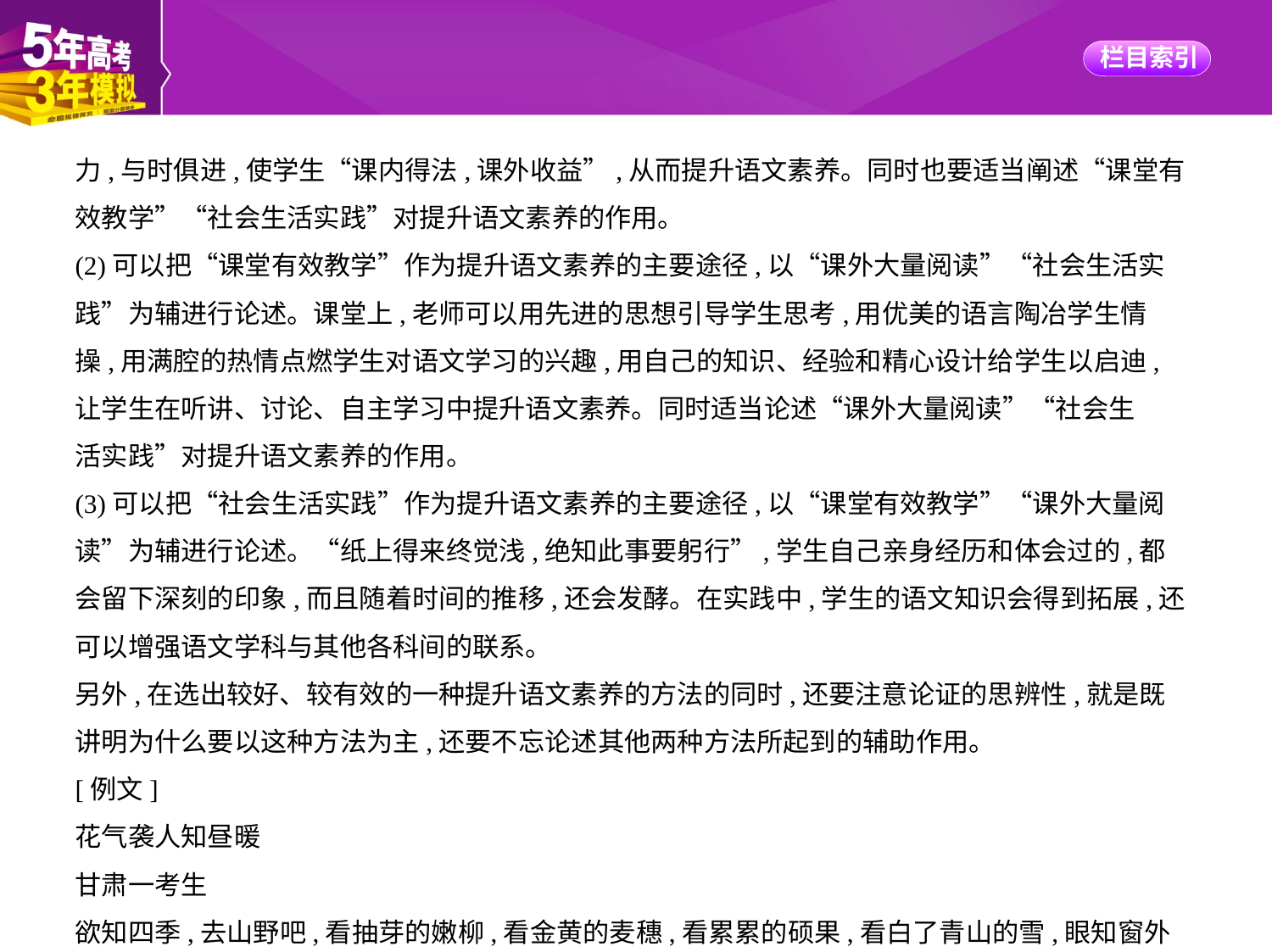

力,与时俱进,使学生“课内得法,课外收益”,从而提升语文素养。同时也要适当阐述“课堂有
效教学”“社会生活实践”对提升语文素养的作用。
(2)可以把“课堂有效教学”作为提升语文素养的主要途径,以“课外大量阅读”“社会生活实
践”为辅进行论述。课堂上,老师可以用先进的思想引导学生思考,用优美的语言陶冶学生情
操,用满腔的热情点燃学生对语文学习的兴趣,用自己的知识、经验和精心设计给学生以启迪,
让学生在听讲、讨论、自主学习中提升语文素养。同时适当论述“课外大量阅读”“社会生
活实践”对提升语文素养的作用。
(3)可以把“社会生活实践”作为提升语文素养的主要途径,以“课堂有效教学”“课外大量阅
读”为辅进行论述。“纸上得来终觉浅,绝知此事要躬行”,学生自己亲身经历和体会过的,都
会留下深刻的印象,而且随着时间的推移,还会发酵。在实践中,学生的语文知识会得到拓展,还
可以增强语文学科与其他各科间的联系。
另外,在选出较好、较有效的一种提升语文素养的方法的同时,还要注意论证的思辨性,就是既
讲明为什么要以这种方法为主,还要不忘论述其他两种方法所起到的辅助作用。
[例文]
花气袭人知昼暖
甘肃一考生
欲知四季,去山野吧,看抽芽的嫩柳,看金黄的麦穗,看累累的硕果,看白了青山的雪,眼知窗外美。